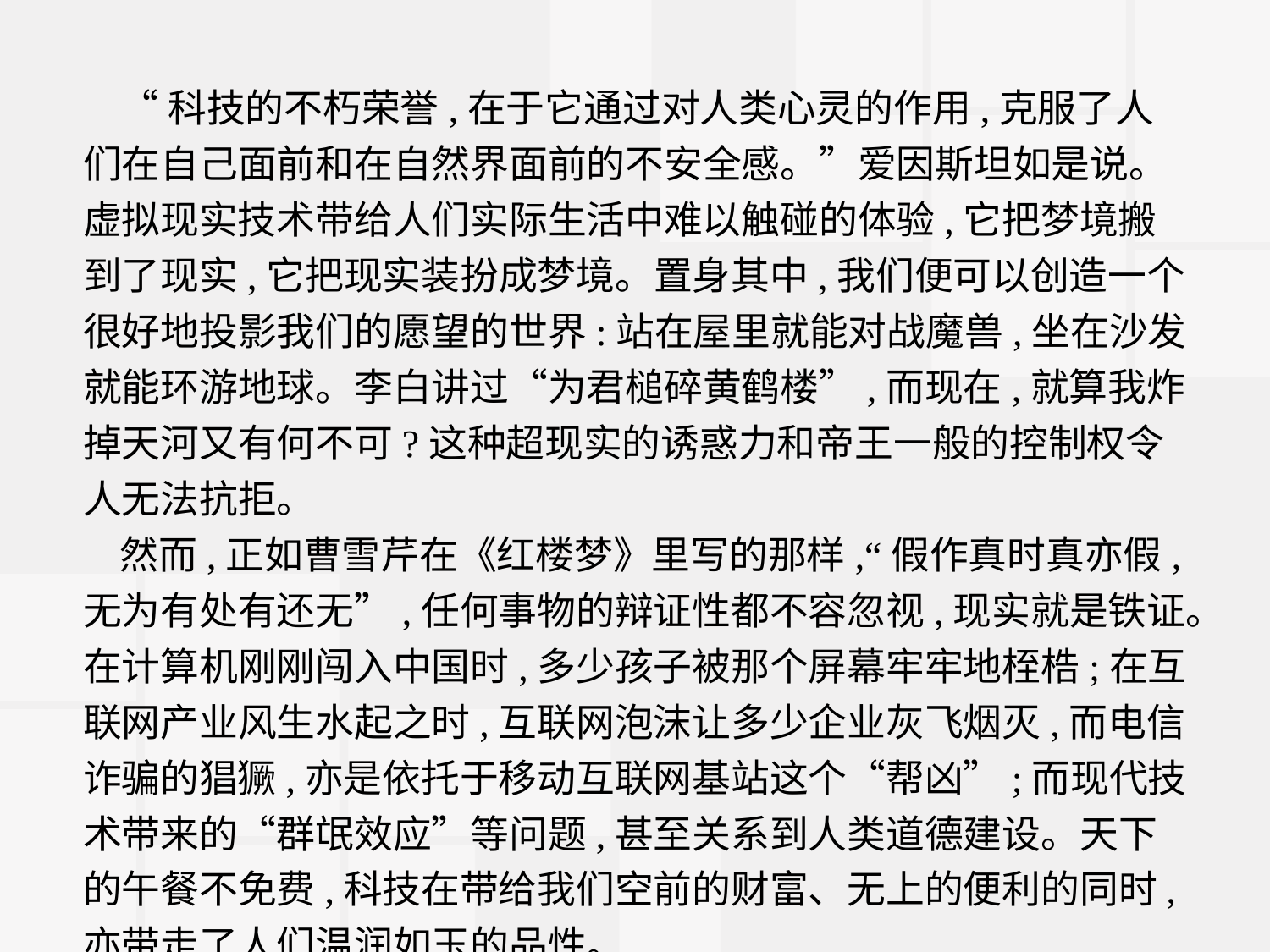

“科技的不朽荣誉,在于它通过对人类心灵的作用,克服了人们在自己面前和在自然界面前的不安全感。”爱因斯坦如是说。虚拟现实技术带给人们实际生活中难以触碰的体验,它把梦境搬到了现实,它把现实装扮成梦境。置身其中,我们便可以创造一个很好地投影我们的愿望的世界:站在屋里就能对战魔兽,坐在沙发就能环游地球。李白讲过“为君槌碎黄鹤楼”,而现在,就算我炸掉天河又有何不可?这种超现实的诱惑力和帝王一般的控制权令人无法抗拒。
然而,正如曹雪芹在《红楼梦》里写的那样,“假作真时真亦假,无为有处有还无”,任何事物的辩证性都不容忽视,现实就是铁证。在计算机刚刚闯入中国时,多少孩子被那个屏幕牢牢地桎梏;在互联网产业风生水起之时,互联网泡沫让多少企业灰飞烟灭,而电信诈骗的猖獗,亦是依托于移动互联网基站这个“帮凶”;而现代技术带来的“群氓效应”等问题,甚至关系到人类道德建设。天下的午餐不免费,科技在带给我们空前的财富、无上的便利的同时,亦带走了人们温润如玉的品性。